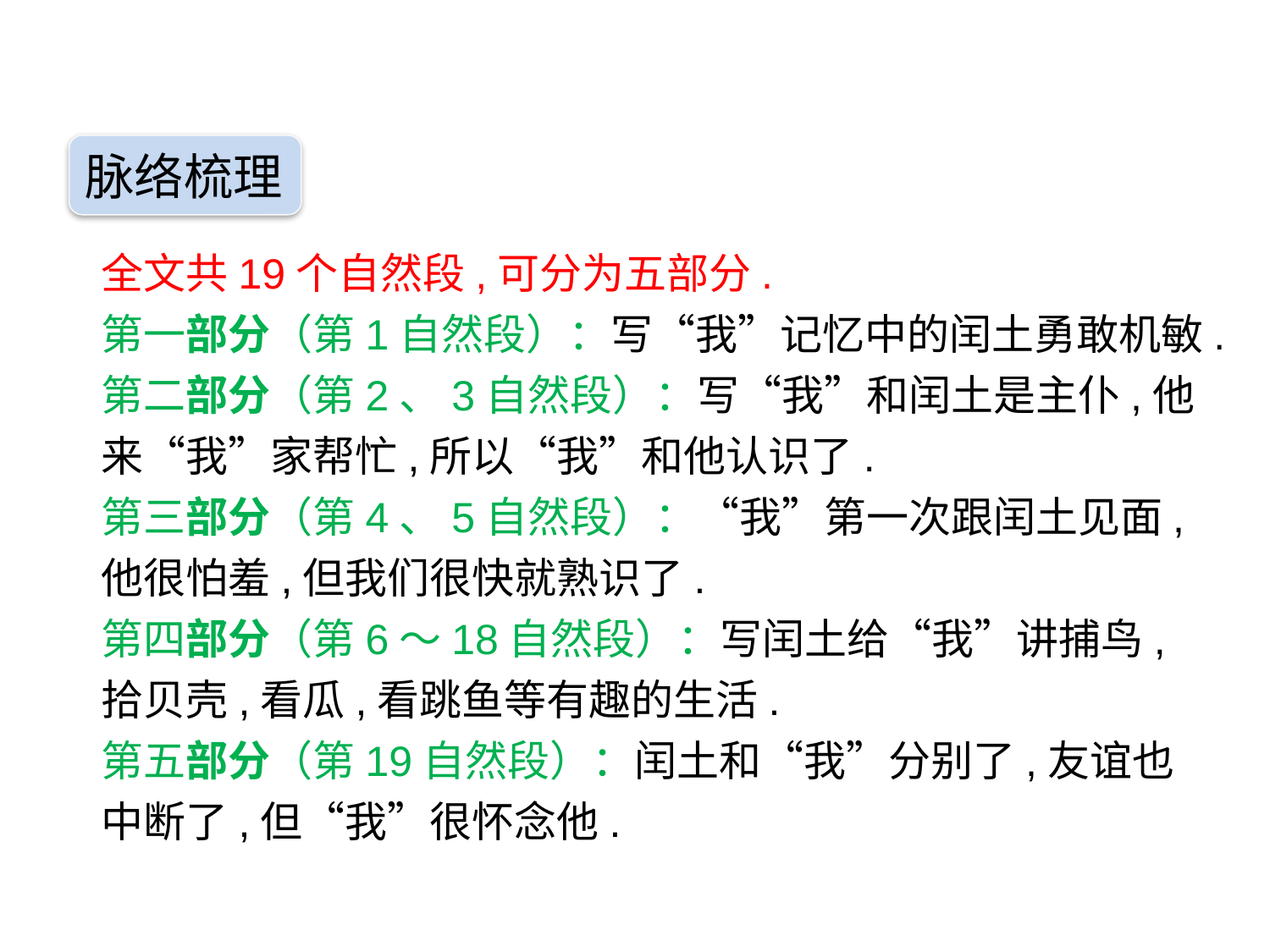

脉络梳理
全文共19个自然段,可分为五部分.
第一部分（第1自然段）：写“我”记忆中的闰土勇敢机敏.
第二部分（第2、3自然段）：写“我”和闰土是主仆,他来“我”家帮忙,所以“我”和他认识了.
第三部分（第4、5自然段）：“我”第一次跟闰土见面,他很怕羞,但我们很快就熟识了.
第四部分（第6～18自然段）：写闰土给“我”讲捕鸟,拾贝壳,看瓜,看跳鱼等有趣的生活.
第五部分（第19自然段）：闰土和“我”分别了,友谊也中断了,但“我”很怀念他.